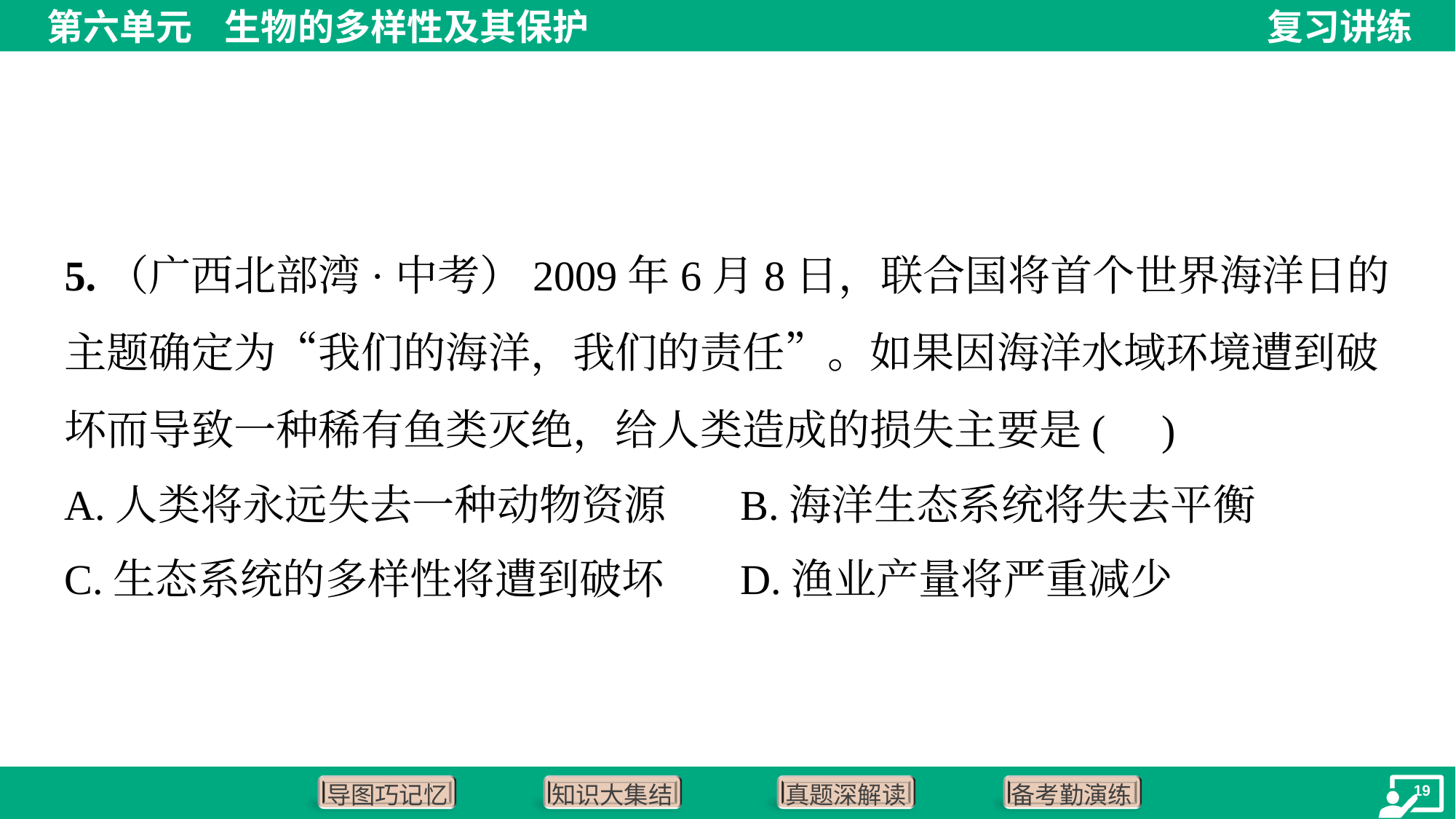

5.（广西北部湾·中考）2009年6月8日，联合国将首个世界海洋日的主题确定为“我们的海洋，我们的责任”。如果因海洋水域环境遭到破坏而导致一种稀有鱼类灭绝，给人类造成的损失主要是(     )
A.人类将永远失去一种动物资源	B.海洋生态系统将失去平衡
C.生态系统的多样性将遭到破坏	D.渔业产量将严重减少